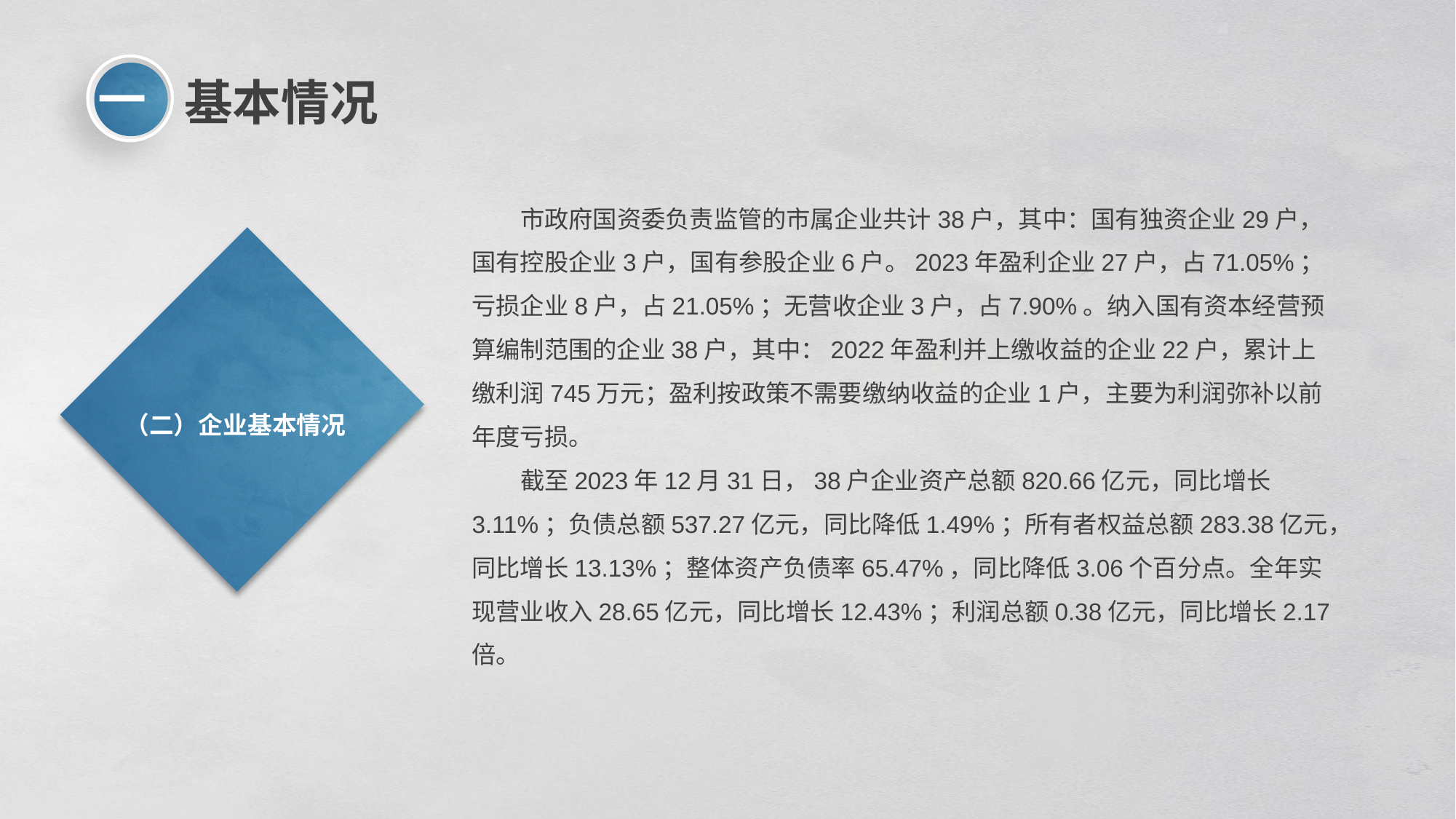

一
（二）企业基本情况
基本情况
市政府国资委负责监管的市属企业共计38户，其中：国有独资企业29户，国有控股企业3户，国有参股企业6户。2023年盈利企业27户，占71.05%；亏损企业8户，占21.05%；无营收企业3户，占7.90%。纳入国有资本经营预算编制范围的企业38户，其中：2022年盈利并上缴收益的企业22户，累计上缴利润745万元；盈利按政策不需要缴纳收益的企业1户，主要为利润弥补以前年度亏损。
截至2023年12月31日，38户企业资产总额820.66亿元，同比增长3.11%；负债总额537.27亿元，同比降低1.49%；所有者权益总额283.38亿元，同比增长13.13%；整体资产负债率65.47%，同比降低3.06个百分点。全年实现营业收入28.65亿元，同比增长12.43%；利润总额0.38亿元，同比增长2.17倍。